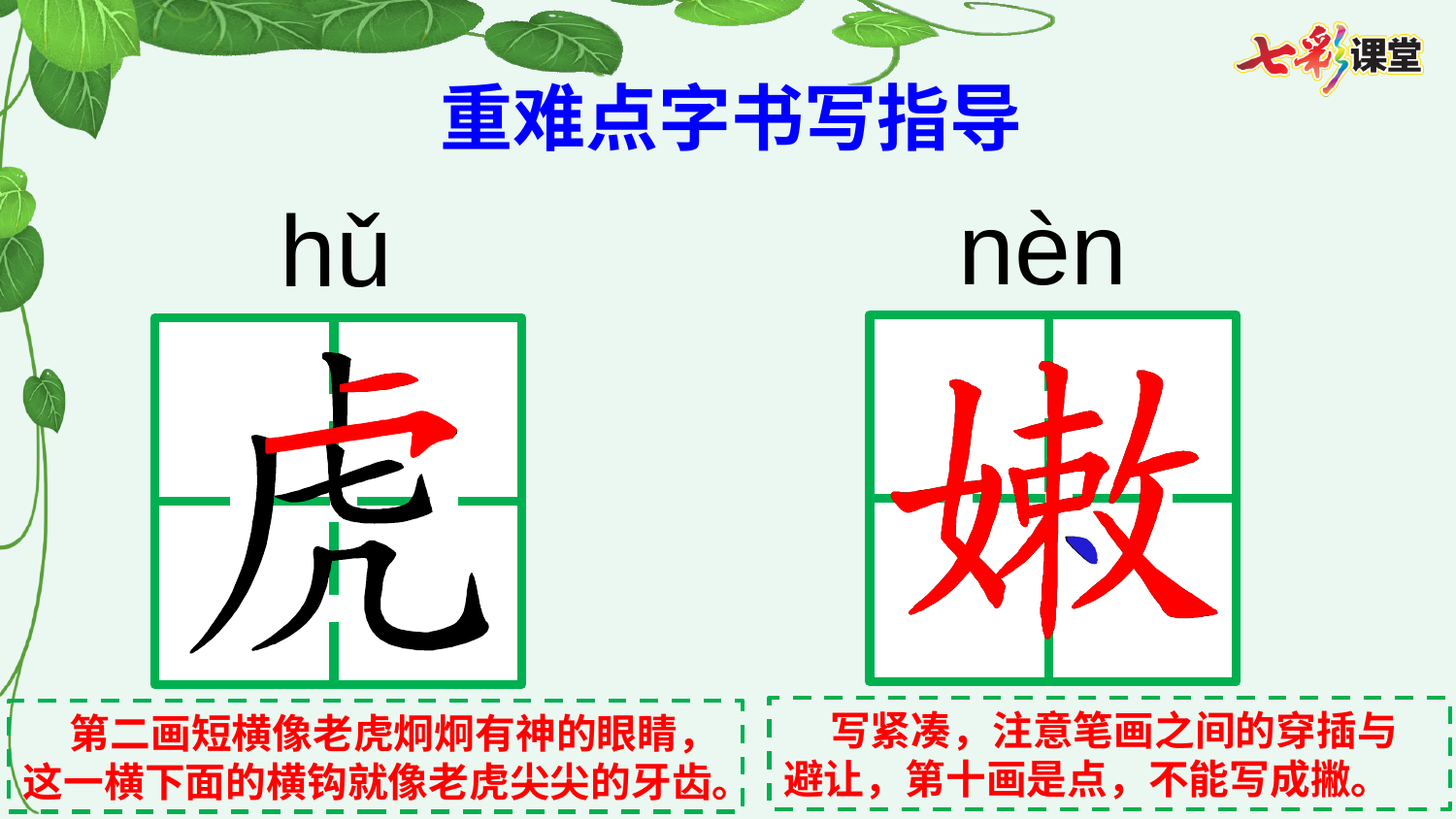

重难点字书写指导
nèn
hǔ

    写紧凑，注意笔画之间的穿插与避让，第十画是点，不能写成撇。
    第二画短横像老虎炯炯有神的眼睛，这一横下面的横钩就像老虎尖尖的牙齿。